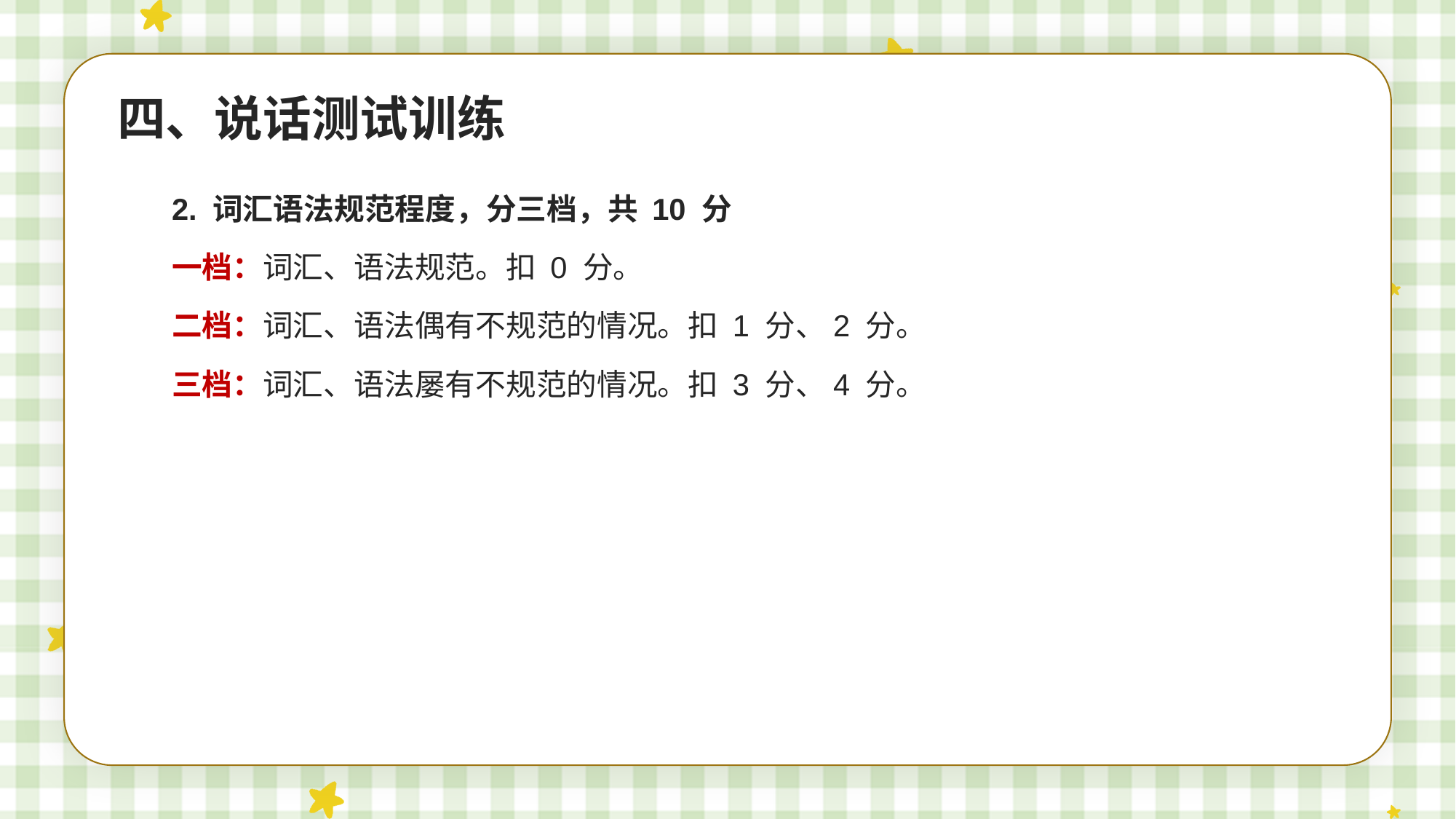

四、说话测试训练
2. 词汇语法规范程度，分三档，共 10 分
一档：词汇、语法规范。扣 0 分。
二档：词汇、语法偶有不规范的情况。扣 1 分、2 分。
三档：词汇、语法屡有不规范的情况。扣 3 分、4 分。